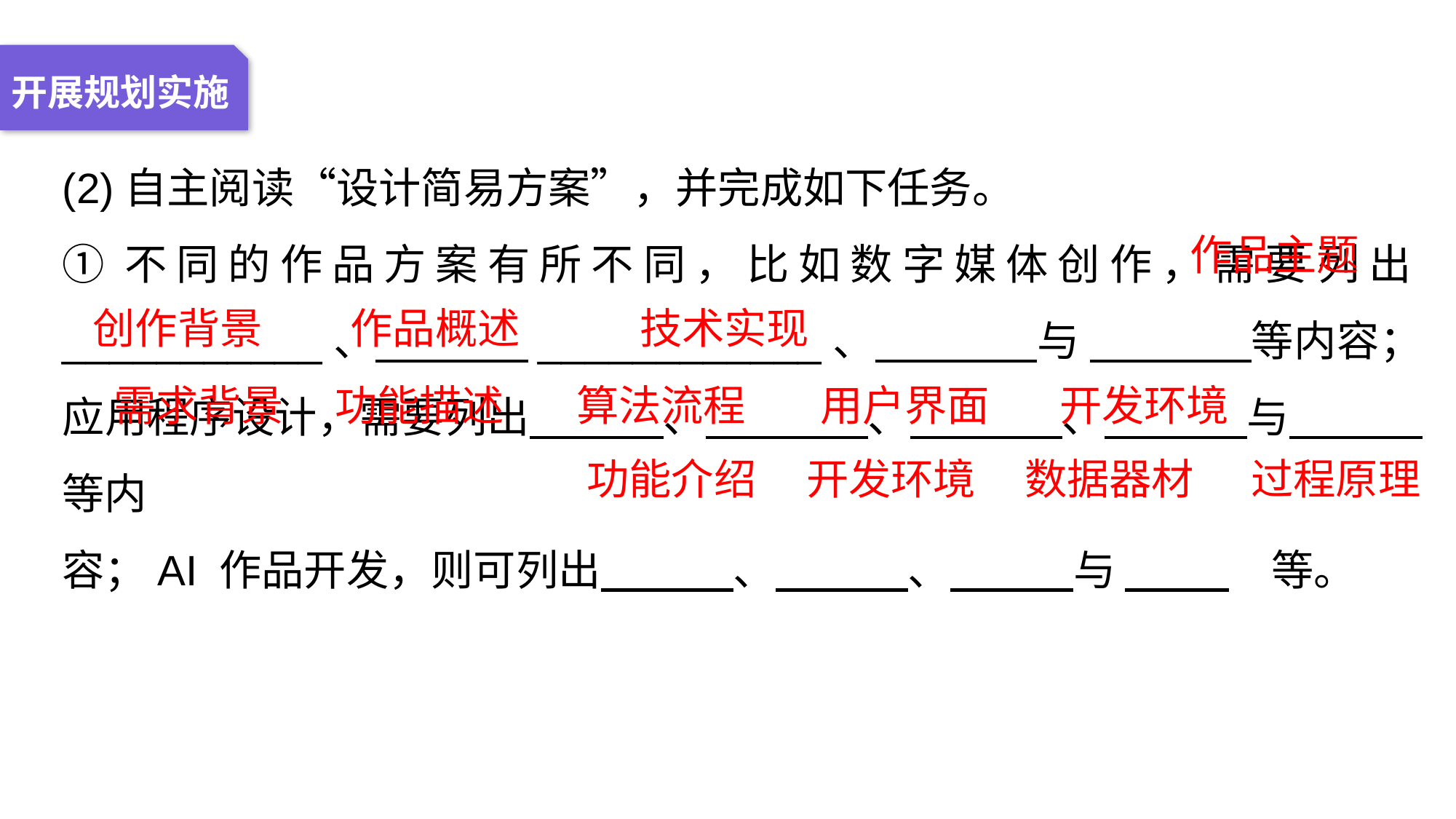

开展规划实施
(2)自主阅读“设计简易方案”，并完成如下任务。
①不同的作品方案有所不同，比如数字媒体创作，需要列出___________、               ____________、                与                 等内容；应用程序设计，需要列出              、                 、                、               与               等内
容；AI 作品开发，则可列出              、              、             与            等等。
作品主题
创作背景
作品概述
技术实现
功能描述
算法流程
用户界面
开发环境
需求背景
功能介绍
开发环境
数据器材
过程原理